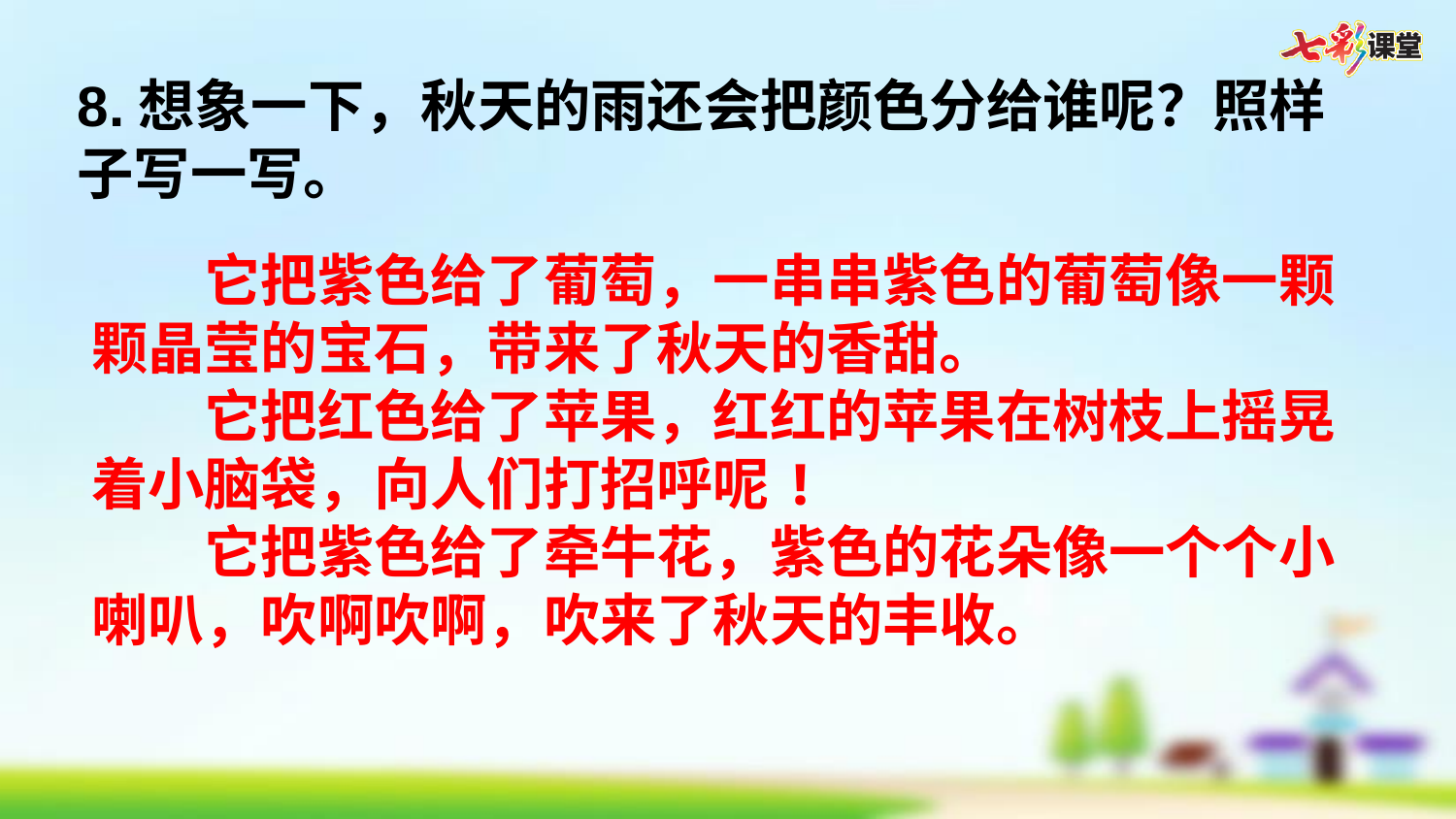

8.想象一下，秋天的雨还会把颜色分给谁呢？照样子写一写。
　　它把紫色给了葡萄，一串串紫色的葡萄像一颗颗晶莹的宝石，带来了秋天的香甜。
　　它把红色给了苹果，红红的苹果在树枝上摇晃着小脑袋，向人们打招呼呢!
　　它把紫色给了牵牛花，紫色的花朵像一个个小喇叭，吹啊吹啊，吹来了秋天的丰收。